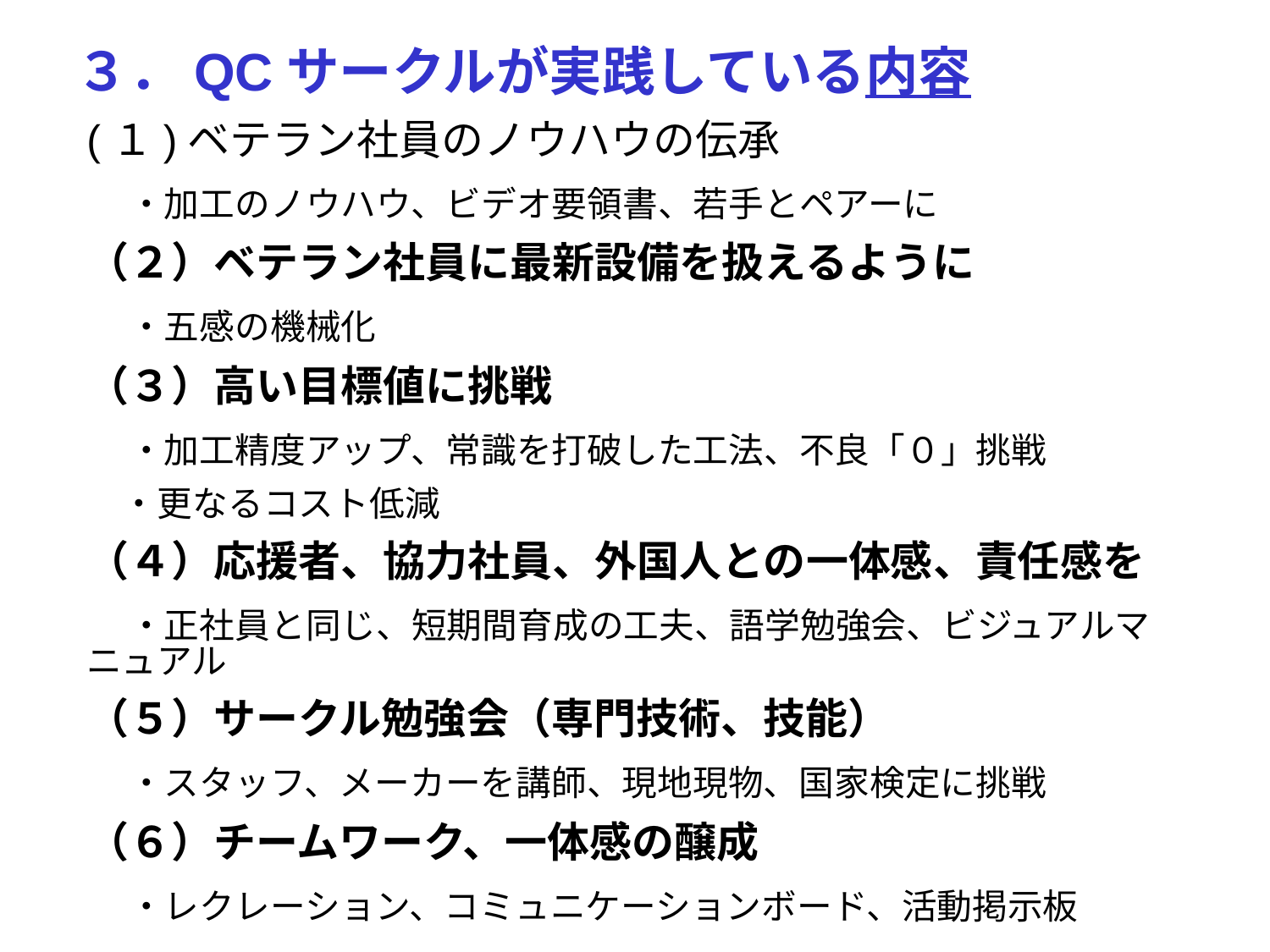

３．QCサークルが実践している内容
(１)ベテラン社員のノウハウの伝承
　・加工のノウハウ、ビデオ要領書、若手とペアーに
（２）ベテラン社員に最新設備を扱えるように
　・五感の機械化
（３）高い目標値に挑戦
　・加工精度アップ、常識を打破した工法、不良「０」挑戦
　・更なるコスト低減
（４）応援者、協力社員、外国人との一体感、責任感を
　・正社員と同じ、短期間育成の工夫、語学勉強会、ビジュアルマニュアル
（５）サークル勉強会（専門技術、技能）
　・スタッフ、メーカーを講師、現地現物、国家検定に挑戦
（６）チームワーク、一体感の醸成
　・レクレーション、コミュニケーションボード、活動掲示板